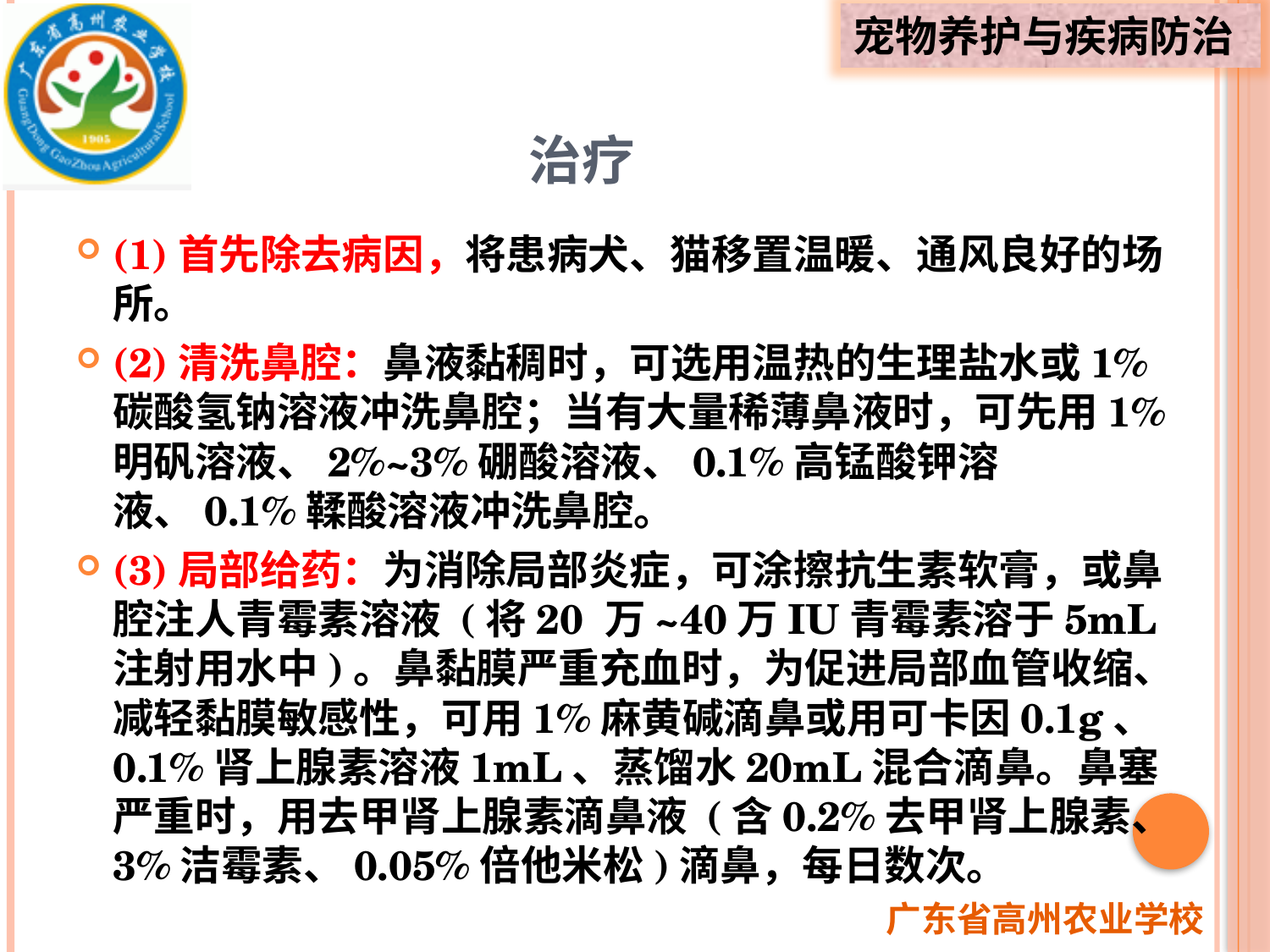

# 治疗
(1)首先除去病因，将患病犬、猫移置温暖、通风良好的场所。
(2)清洗鼻腔：鼻液黏稠时，可选用温热的生理盐水或1%碳酸氢钠溶液冲洗鼻腔；当有大量稀薄鼻液时，可先用1%明矾溶液、2%~3%硼酸溶液、0.1%高锰酸钾溶液、0.1%鞣酸溶液冲洗鼻腔。
(3)局部给药：为消除局部炎症，可涂擦抗生素软膏，或鼻腔注人青霉素溶液 (将20 万~40万IU青霉素溶于5mL注射用水中)。鼻黏膜严重充血时，为促进局部血管收缩、减轻黏膜敏感性，可用1%麻黄碱滴鼻或用可卡因0.1g、 0.1%肾上腺素溶液1mL、蒸馏水20mL混合滴鼻。鼻塞严重时，用去甲肾上腺素滴鼻液 (含0.2%去甲肾上腺素、3%洁霉素、0.05%倍他米松)滴鼻，每日数次。